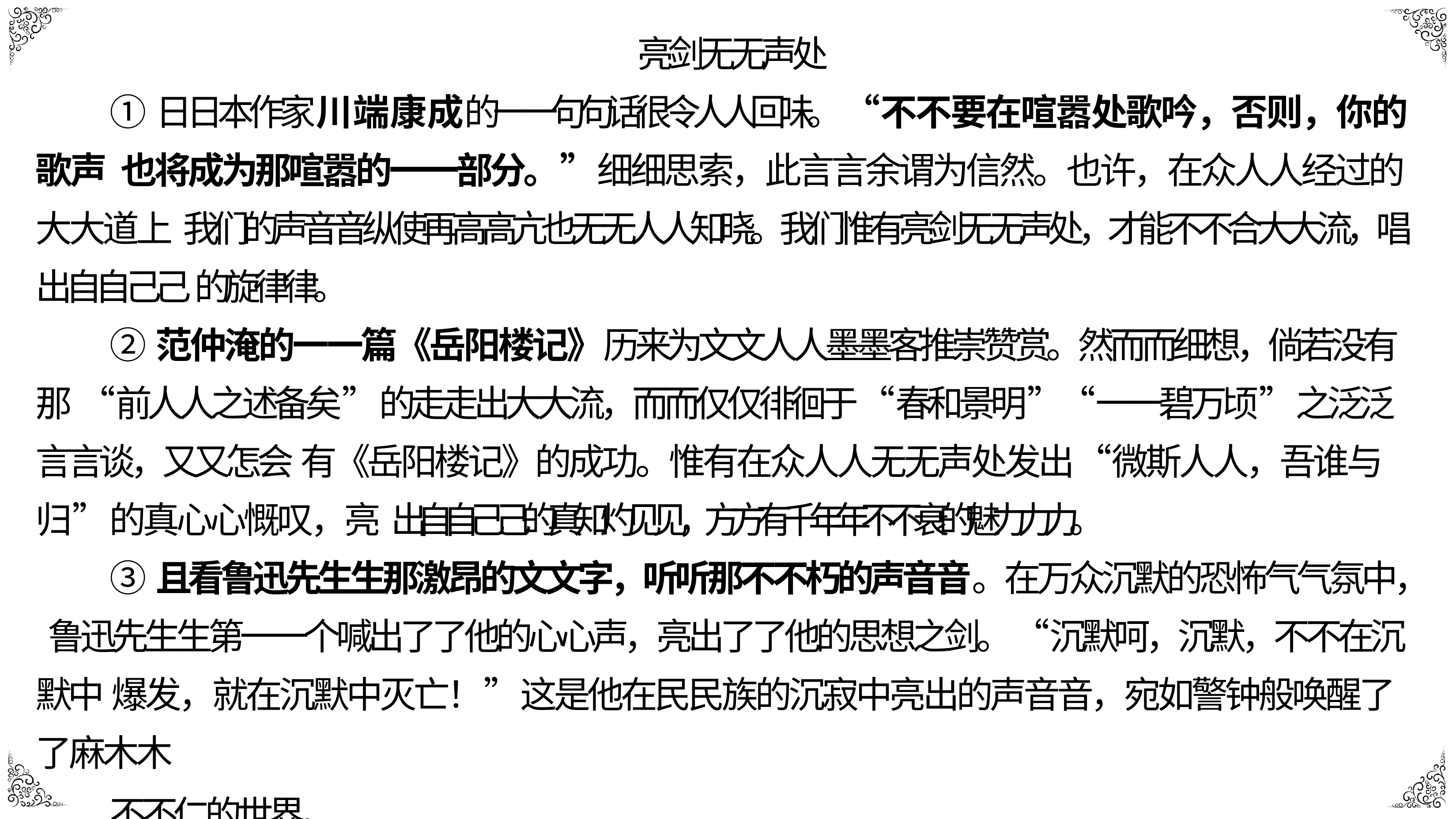

亮剑⽆无声处
①⽇日本作家川端康成的⼀一句句话很令⼈人回味。“不不要在喧嚣处歌吟，否则，你的歌声  也将成为那喧嚣的⼀一部分。”细细思索，此⾔言余谓为信然。也许，在众⼈人经过的⼤大道上  我们的声⾳音纵使再⾼高亢也⽆无⼈人知晓。我们惟有亮剑⽆无声处，才能不不合⼤大流，唱出⾃自⼰己  的旋律律。
②范仲淹的⼀一篇《岳阳楼记》历来为⽂文⼈人墨墨客推崇赞赏。然⽽而细想，倘若没有那  “前⼈人之述备矣”的⾛走出⼤大流，⽽而仅仅徘徊于“春和景明”“⼀一碧万顷”之泛泛⾔言谈，⼜又怎会  有《岳阳楼记》的成功。惟有在众⼈人⽆无声处发出“微斯⼈人，吾谁与归”的真⼼心慨叹，亮  出⾃自⼰己的真知灼⻅见，⽅方有千年年不不衰的魅⼒力力。
③且看鲁迅先⽣生那激昂的⽂文字，听听那不不朽的声⾳音。在万众沉默的恐怖⽓气氛中，  鲁迅先⽣生第⼀一个喊出了了他的⼼心声，亮出了了他的思想之剑。“沉默呵，沉默，不不在沉默中  爆发，就在沉默中灭亡！”这是他在⺠民族的沉寂中亮出的声⾳音，宛如警钟般唤醒了了麻⽊木
不不仁的世界。